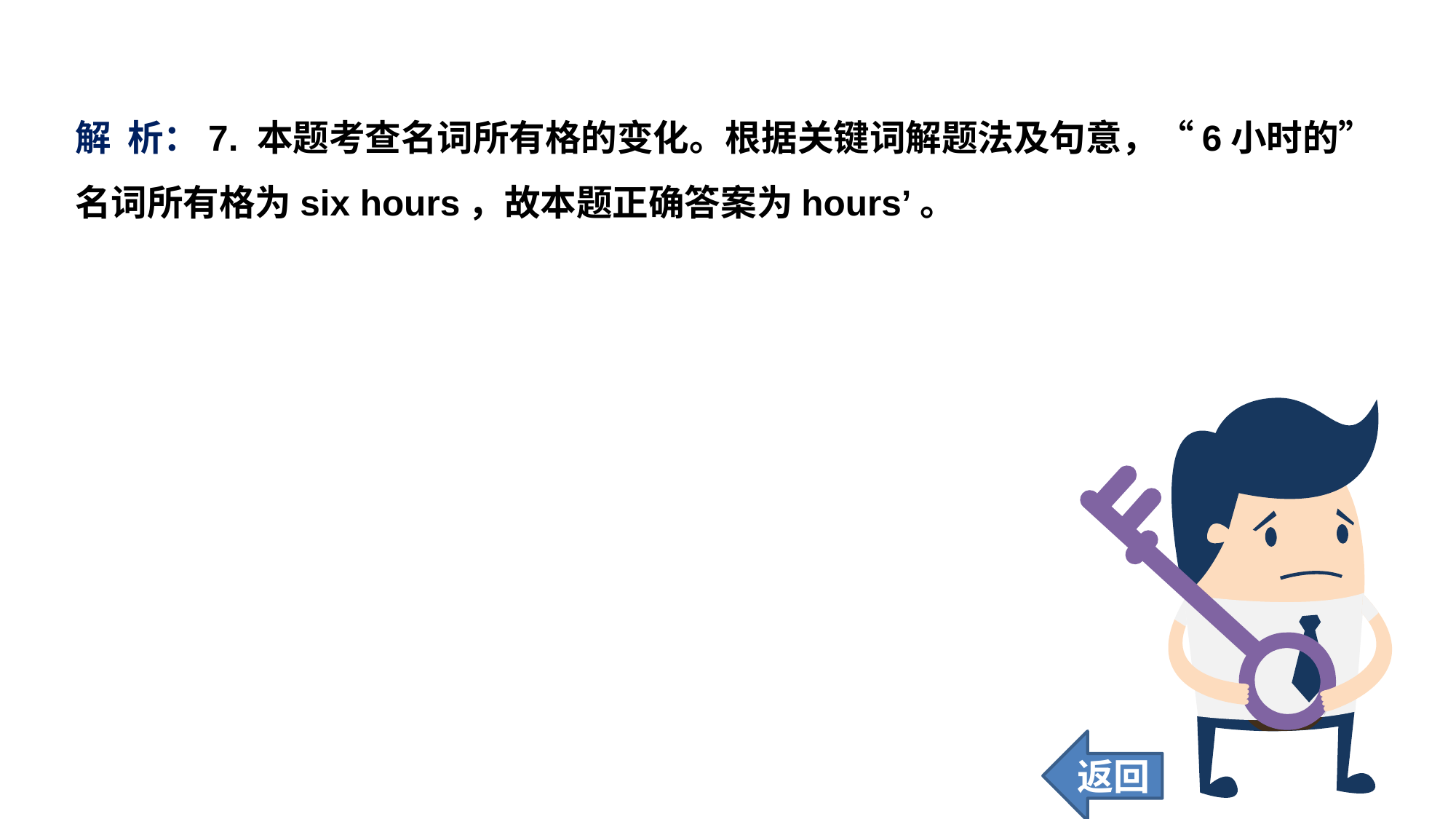

解  析：7. 本题考查名词所有格的变化。根据关键词解题法及句意，“6小时的”名词所有格为six hours，故本题正确答案为hours’。

返回
178